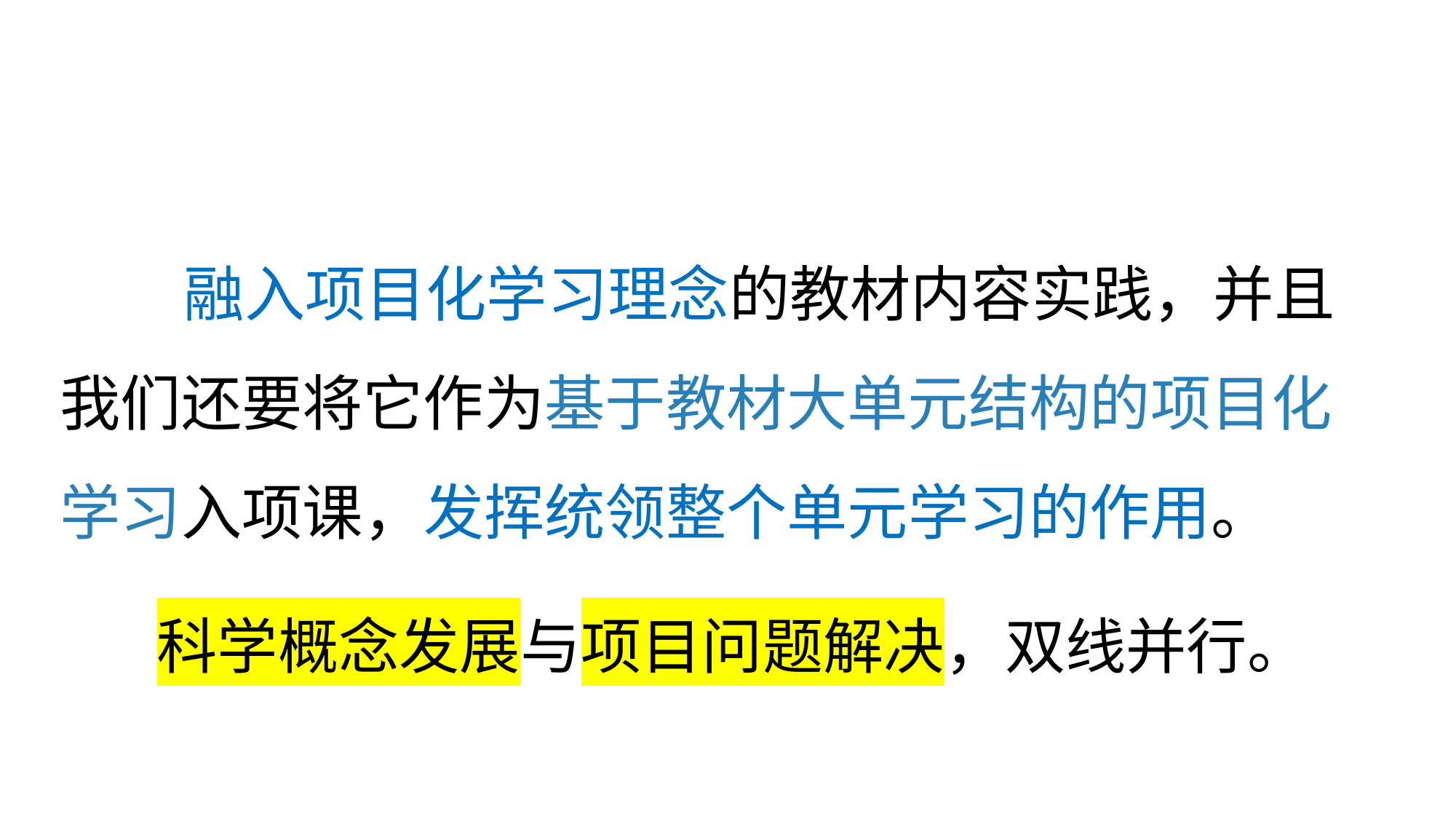

融入项目化学习理念的教材内容实践，并且我们还要将它作为基于教材大单元结构的项目化学习入项课，发挥统领整个单元学习的作用。

       科学概念发展与项目问题解决，双线并行。